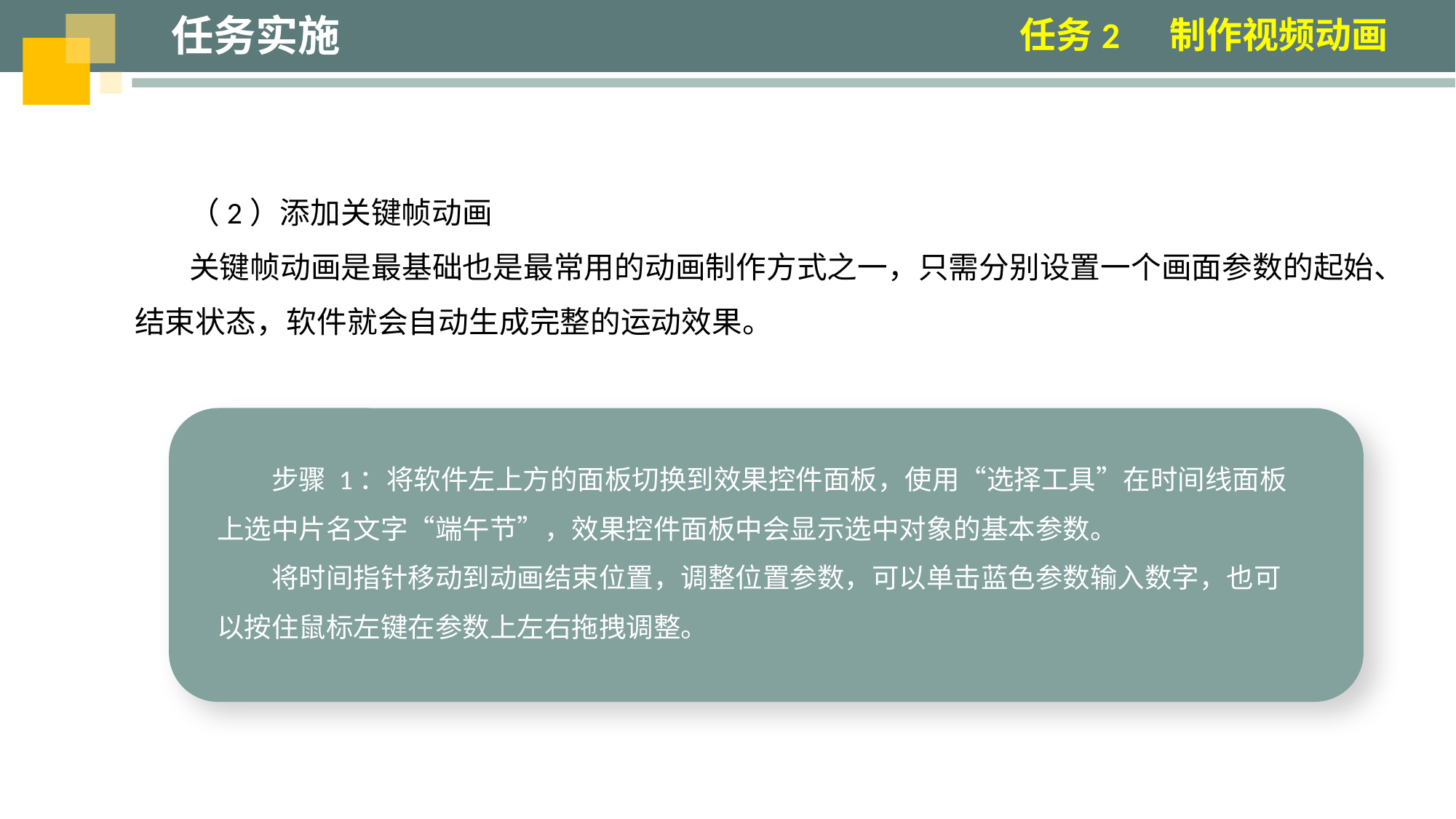

任务实施

任务2     制作视频动画
（2）添加关键帧动画
关键帧动画是最基础也是最常用的动画制作方式之一，只需分别设置一个画面参数的起始、结束状态，软件就会自动生成完整的运动效果。

步骤 1：将软件左上方的面板切换到效果控件面板，使用“选择工具”在时间线面板上选中片名文字“端午节”，效果控件面板中会显示选中对象的基本参数。
将时间指针移动到动画结束位置，调整位置参数，可以单击蓝色参数输入数字，也可以按住鼠标左键在参数上左右拖拽调整。